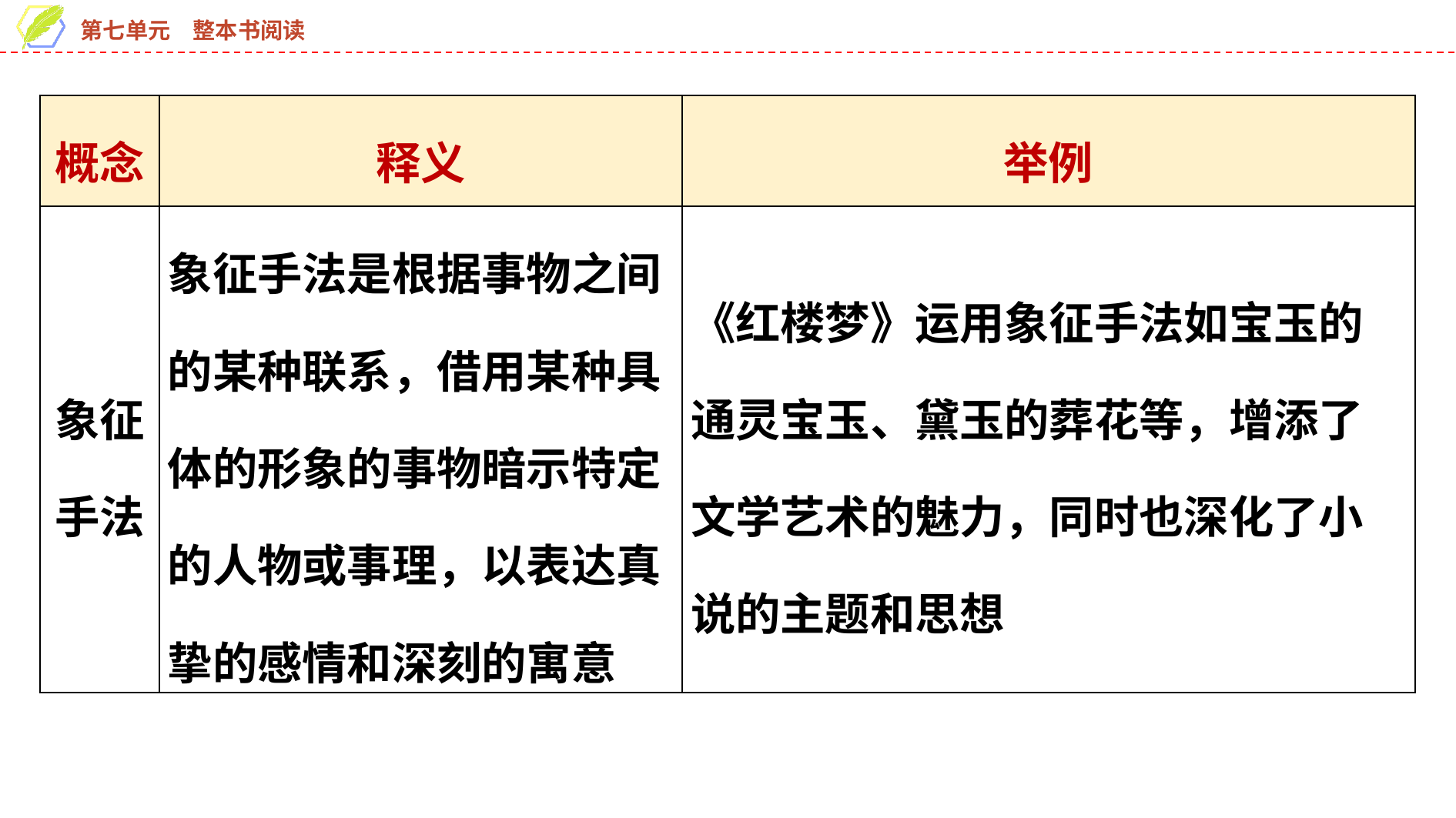

| 概念 | 释义 | 举例 |
| --- | --- | --- |
| 象征手法 | 象征手法是根据事物之间的某种联系，借用某种具体的形象的事物暗示特定的人物或事理，以表达真挚的感情和深刻的寓意 | 《红楼梦》运用象征手法如宝玉的通灵宝玉、黛玉的葬花等，增添了文学艺术的魅力，同时也深化了小说的主题和思想 |